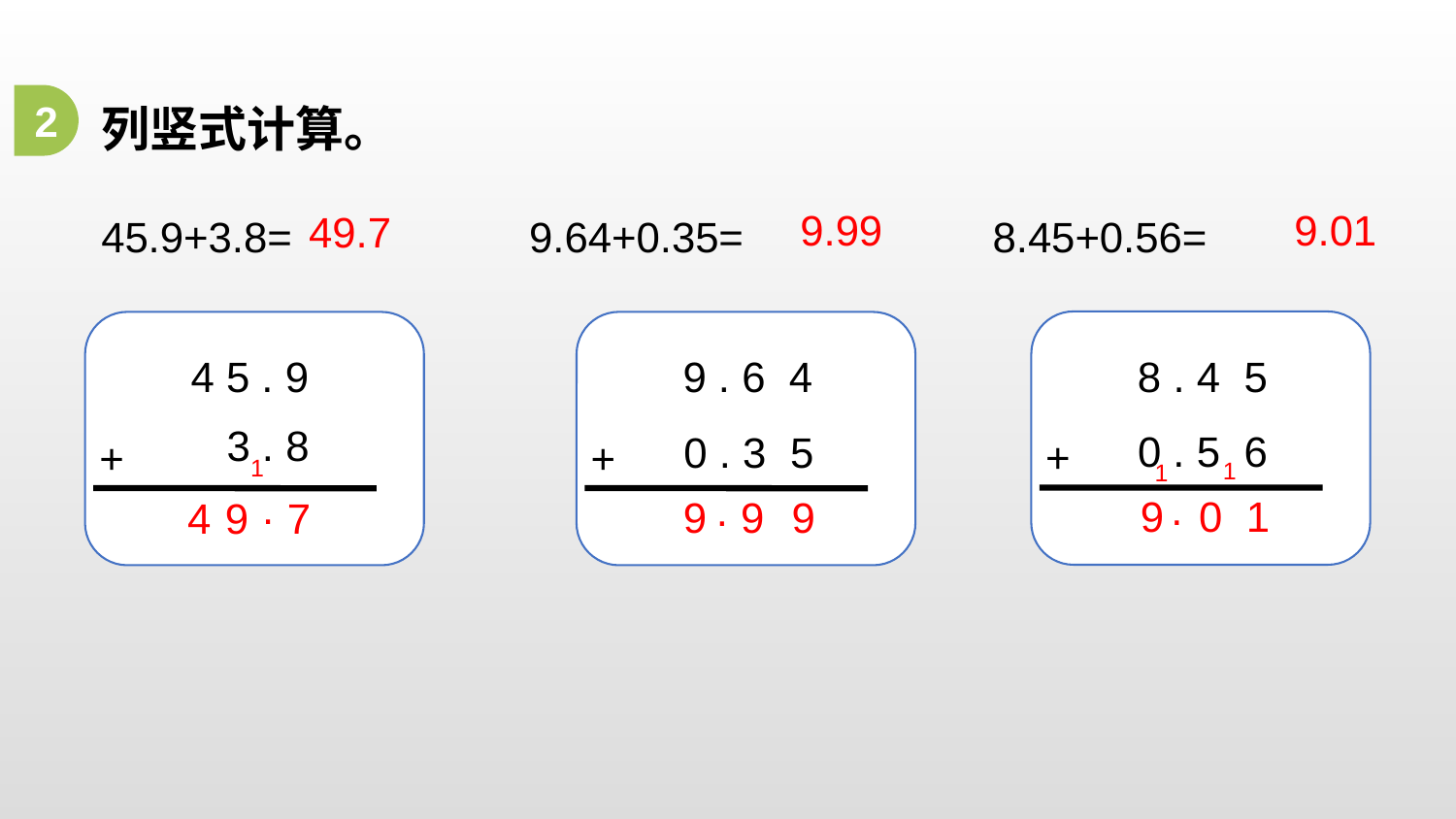

列竖式计算。

45.9+3.8=                    9.64+0.35=                     8.45+0.56=
2
9.01
9.99
49.7

8 . 4  5
4 5 . 9
9 . 6  4
3 . 8
0 . 5  6
0 . 3  5
+
+
+
1
1
1
.
.
.
0
1
9
9
9
9
7
4
9